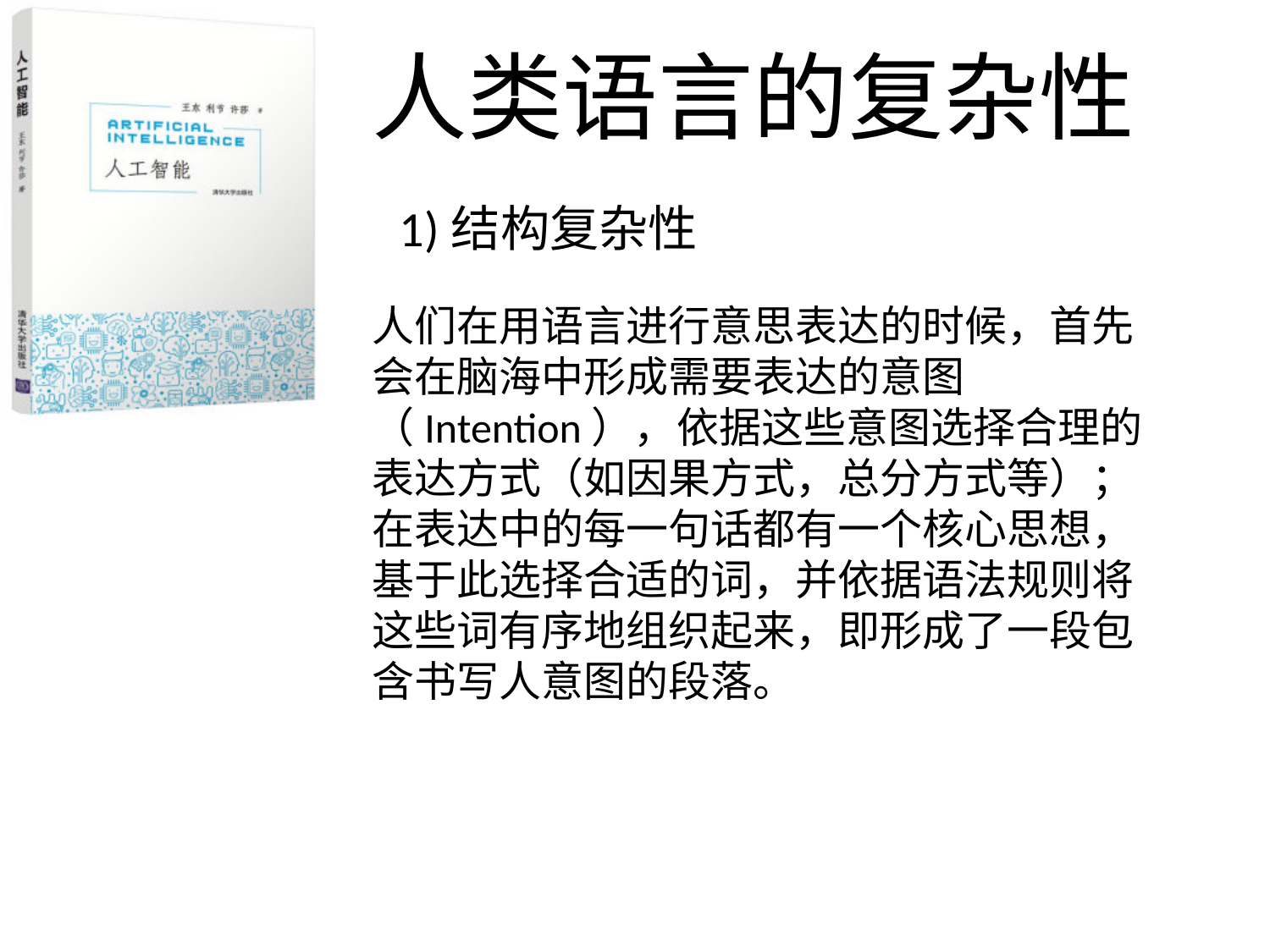

人类语言的复杂性
1)结构复杂性
人们在用语言进行意思表达的时候，首先会在脑海中形成需要表达的意图（Intention），依据这些意图选择合理的表达方式（如因果方式，总分方式等）；在表达中的每一句话都有一个核心思想，基于此选择合适的词，并依据语法规则将这些词有序地组织起来，即形成了一段包含书写人意图的段落。